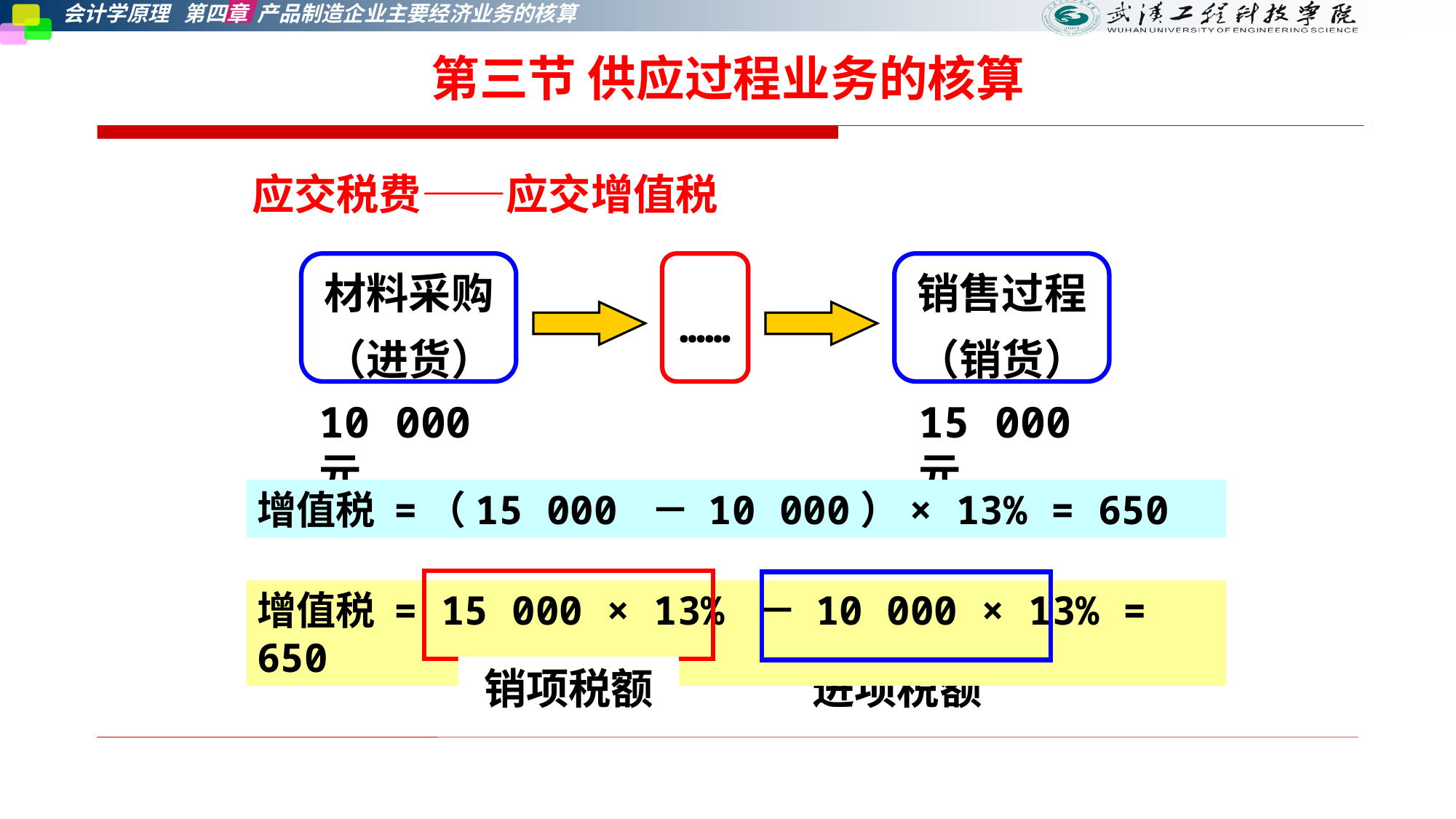

第三节 供应过程业务的核算
应交税费——应交增值税

材料采购
（进货）
……
销售过程
（销货）

10 000元
15 000元
增值税 =（15 000 － 10 000）× 13% = 650

增值税 = 15 000 × 13% － 10 000 × 13% = 650
销项税额
进项税额